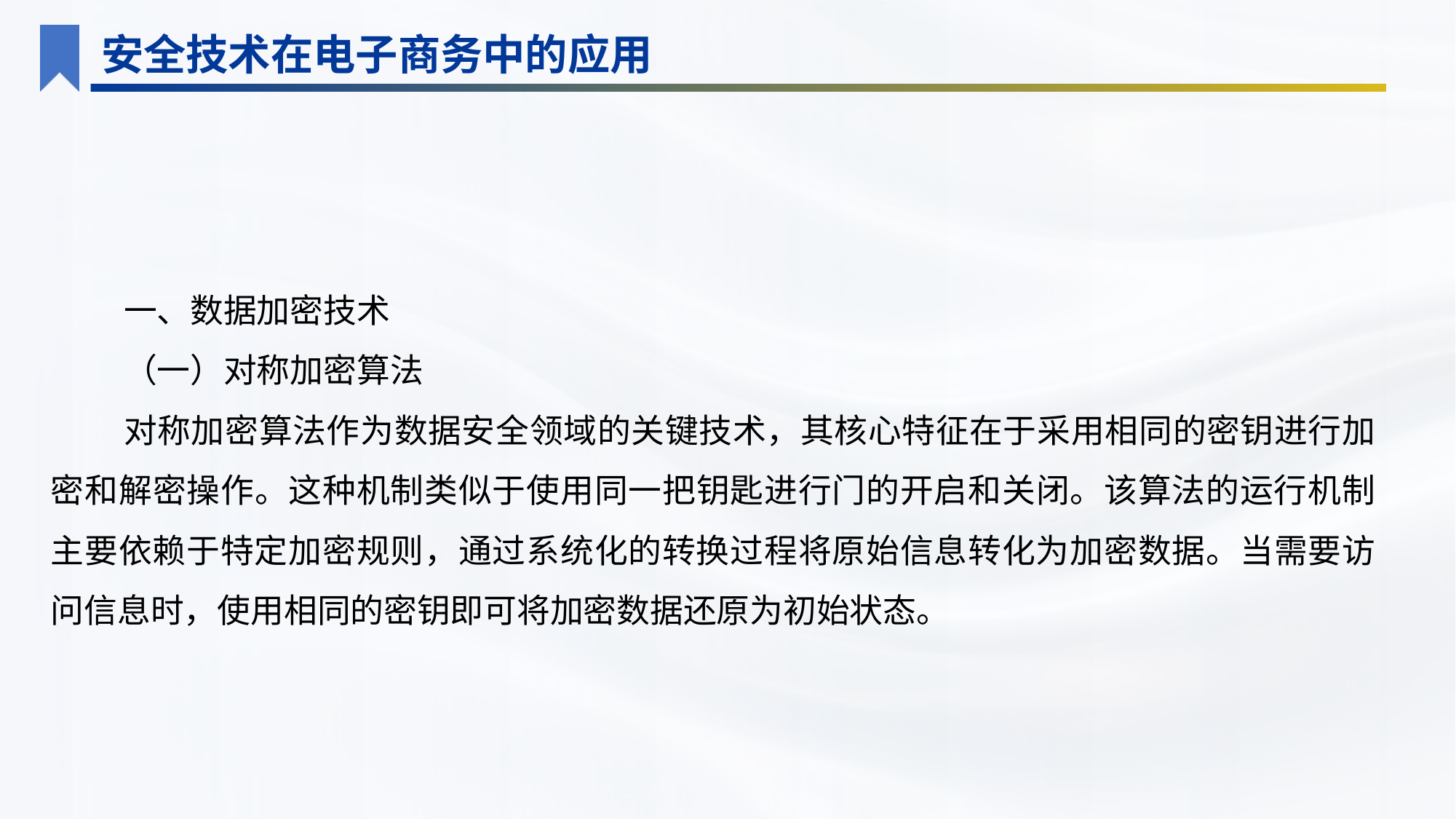

安全技术在电子商务中的应用
一、数据加密技术
（一）对称加密算法
对称加密算法作为数据安全领域的关键技术，其核心特征在于采用相同的密钥进行加密和解密操作。这种机制类似于使用同一把钥匙进行门的开启和关闭。该算法的运行机制主要依赖于特定加密规则，通过系统化的转换过程将原始信息转化为加密数据。当需要访问信息时，使用相同的密钥即可将加密数据还原为初始状态。